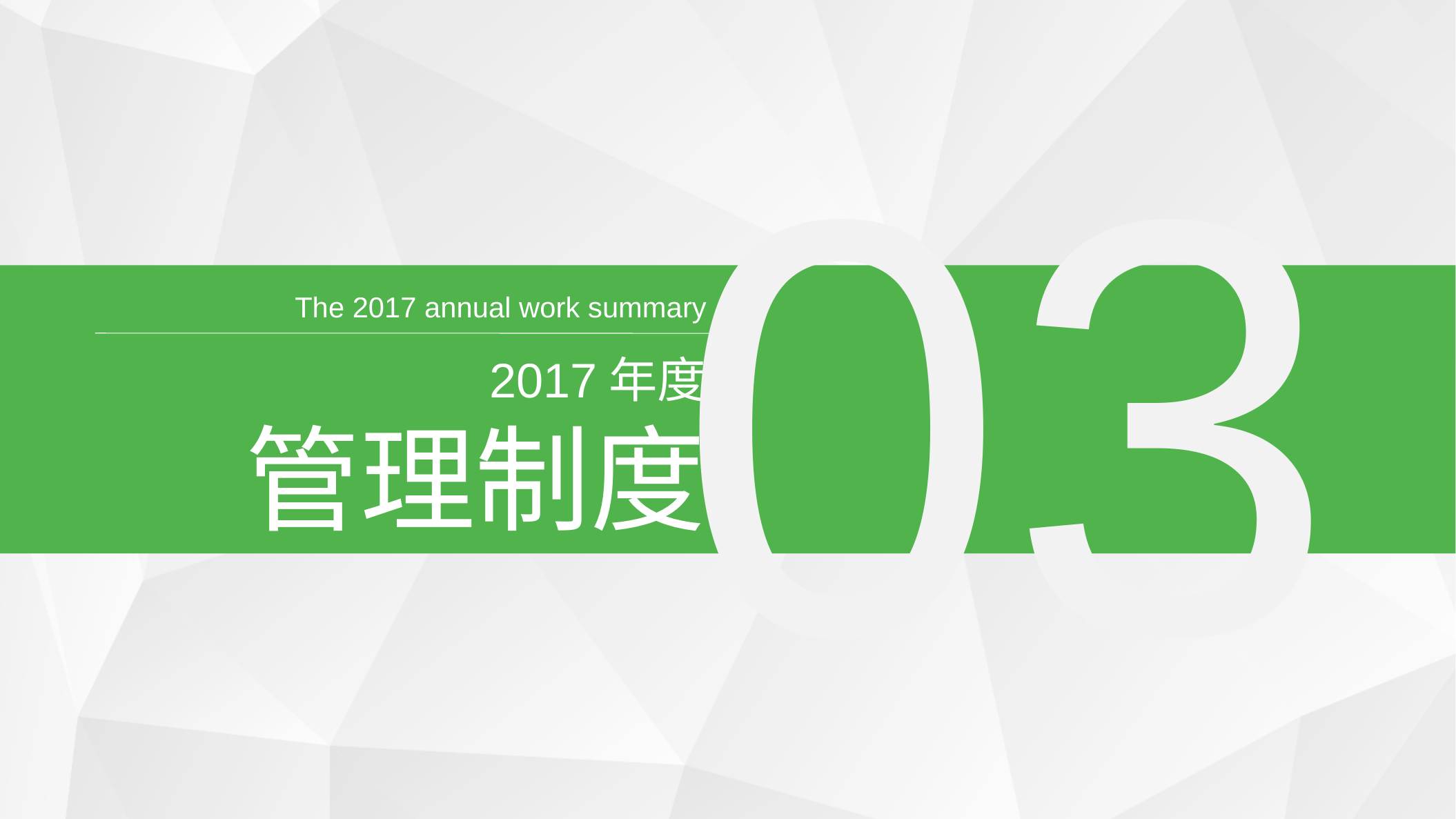

03

The 2017 annual work summary

2017年度
管理制度